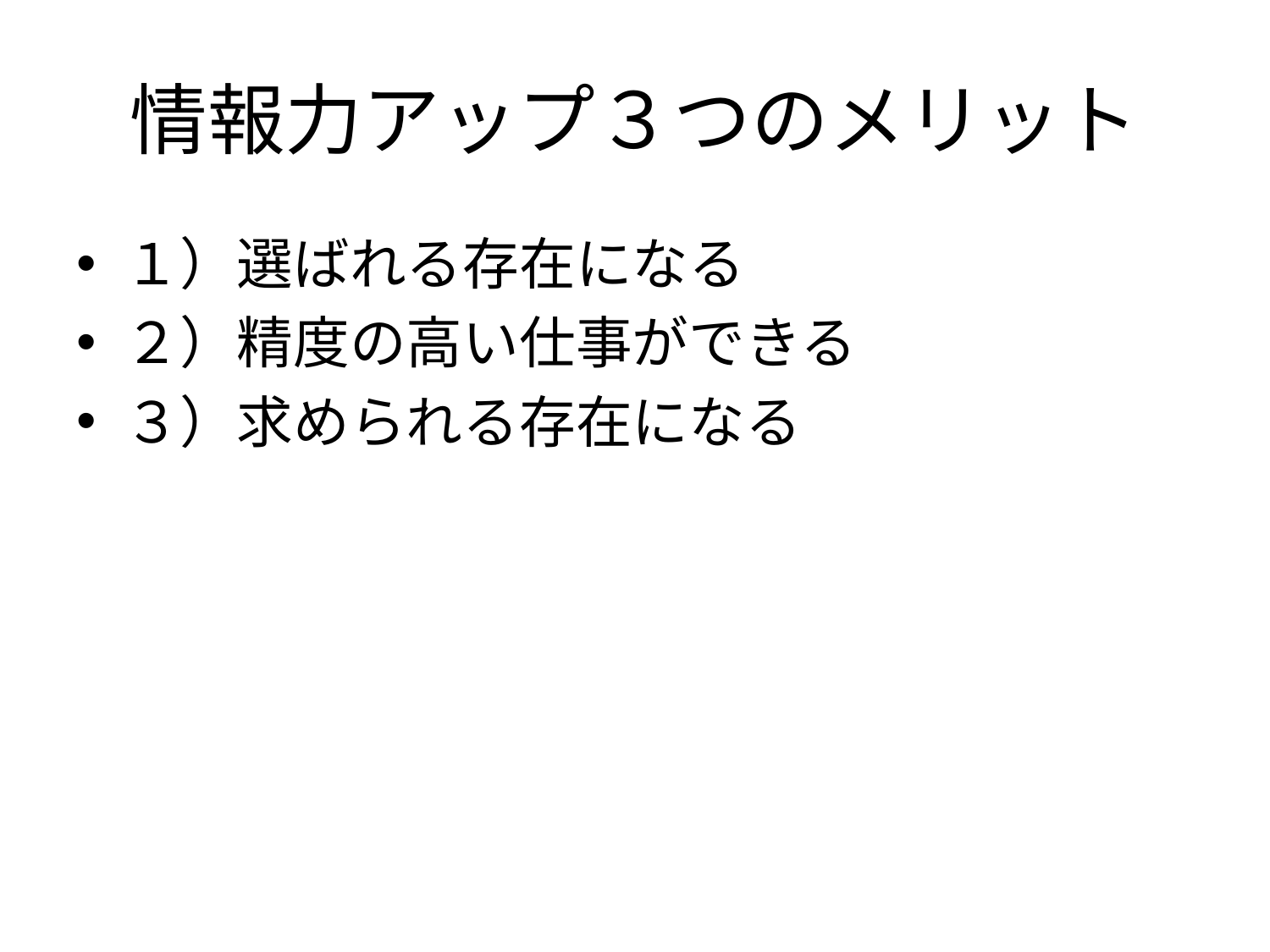

# 情報力アップ３つのメリット
１）選ばれる存在になる
２）精度の高い仕事ができる
３）求められる存在になる